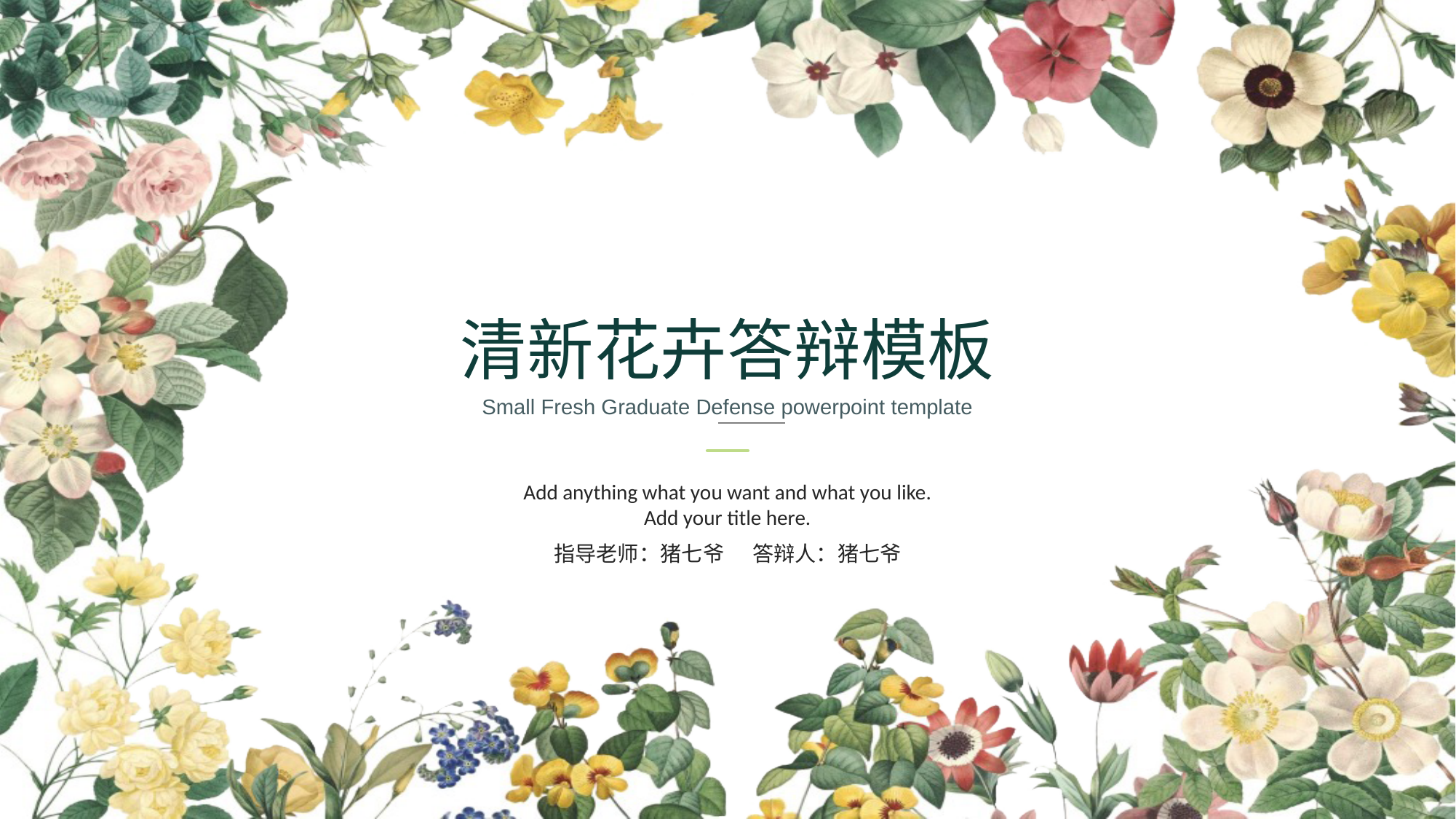

清新花卉答辩模板
Small Fresh Graduate Defense powerpoint template
指导老师：猪七爷      答辩人：猪七爷
Add anything what you want and what you like.
Add your title here.